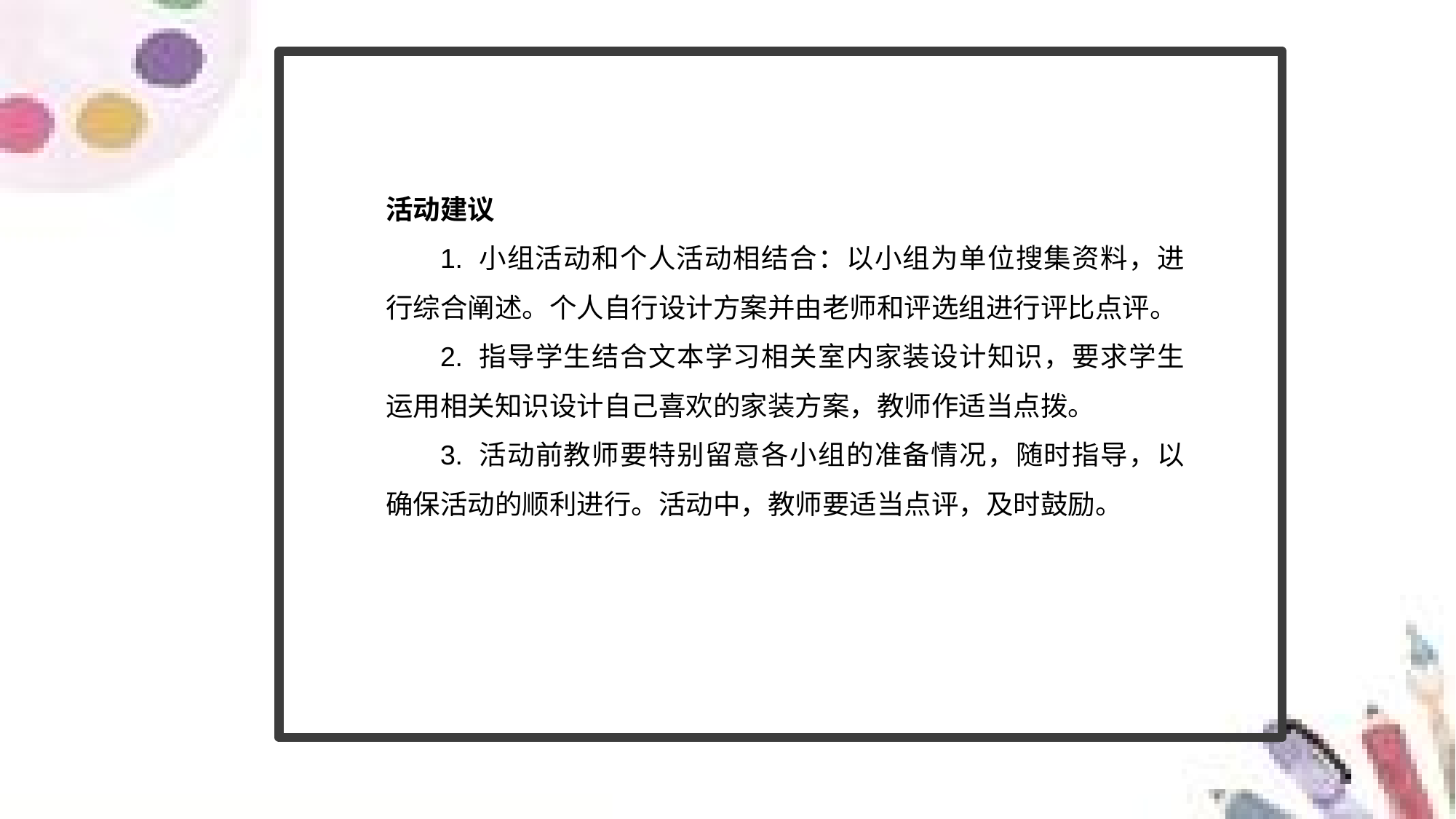

活动建议
1. 小组活动和个人活动相结合：以小组为单位搜集资料，进行综合阐述。个人自行设计方案并由老师和评选组进行评比点评。
2. 指导学生结合文本学习相关室内家装设计知识，要求学生运用相关知识设计自己喜欢的家装方案，教师作适当点拨。
3. 活动前教师要特别留意各小组的准备情况，随时指导，以确保活动的顺利进行。活动中，教师要适当点评，及时鼓励。
33